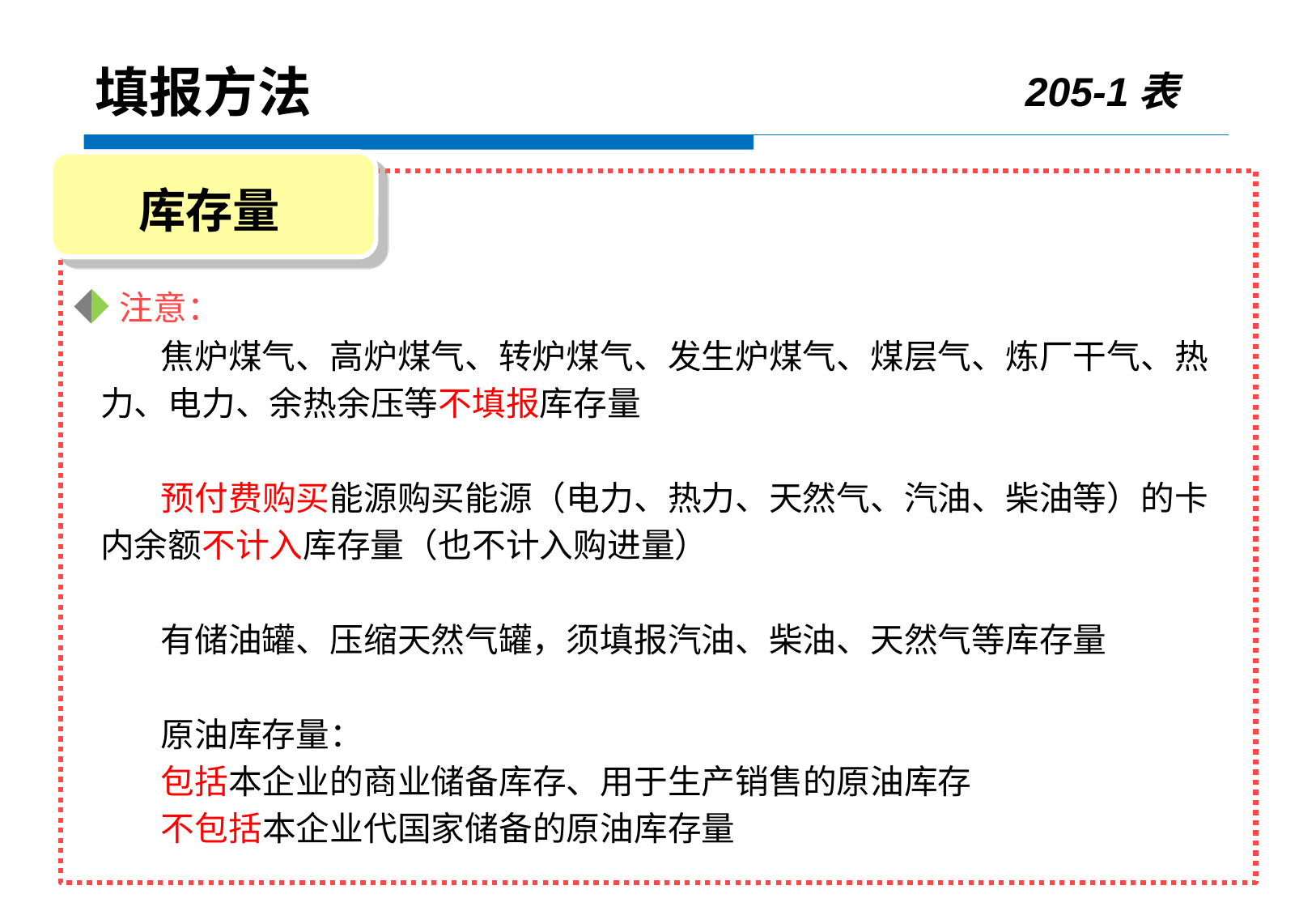

205-1表
填报方法

库存量

 注意：
       焦炉煤气、高炉煤气、转炉煤气、发生炉煤气、煤层气、炼厂干气、热力、电力、余热余压等不填报库存量

       预付费购买能源购买能源（电力、热力、天然气、汽油、柴油等）的卡内余额不计入库存量（也不计入购进量）

       有储油罐、压缩天然气罐，须填报汽油、柴油、天然气等库存量

       原油库存量：
       包括本企业的商业储备库存、用于生产销售的原油库存
       不包括本企业代国家储备的原油库存量